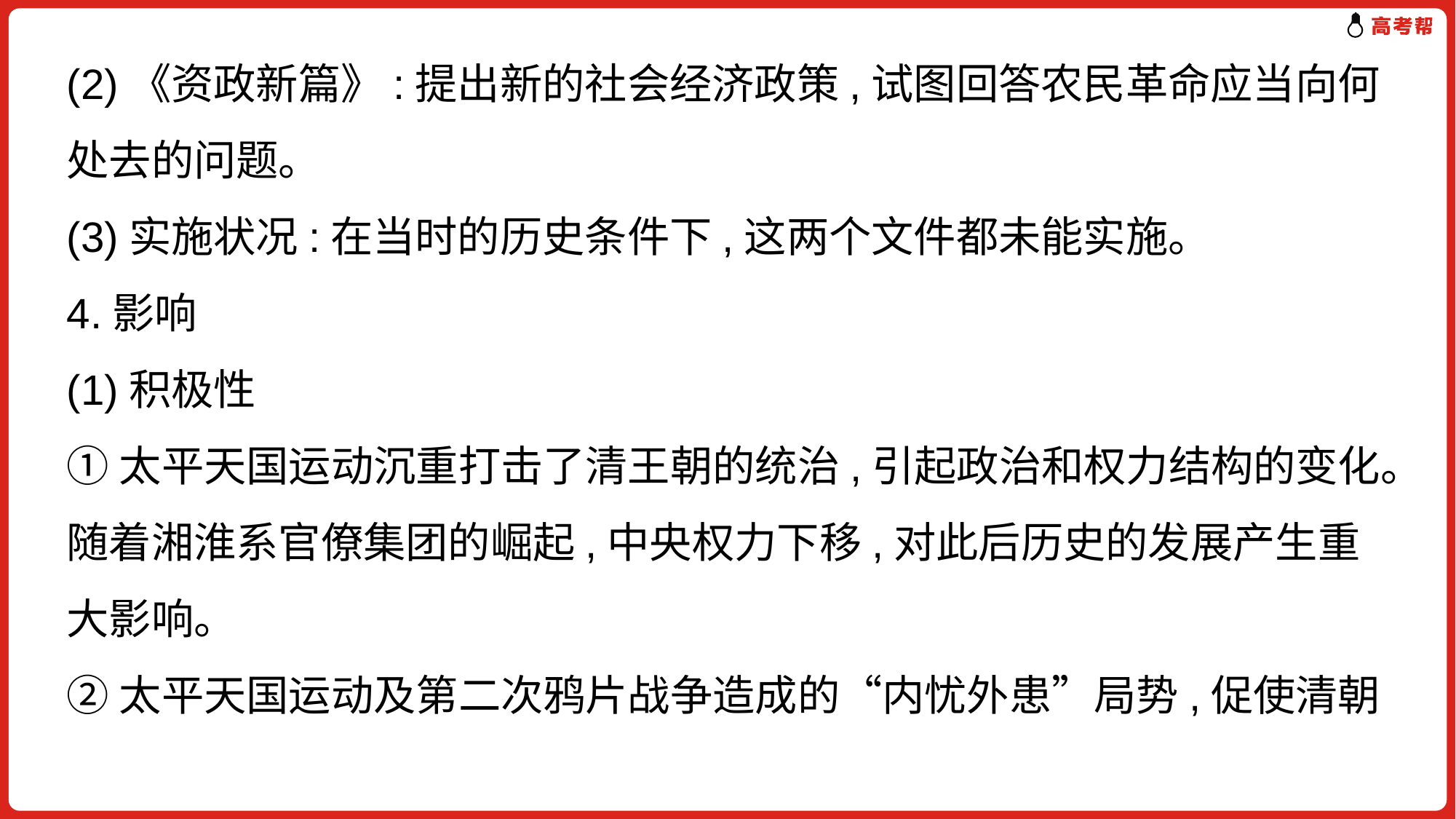

(2)《资政新篇》:提出新的社会经济政策,试图回答农民革命应当向何处去的问题。
(3)实施状况:在当时的历史条件下,这两个文件都未能实施。
4.影响
(1)积极性
①太平天国运动沉重打击了清王朝的统治,引起政治和权力结构的变化。随着湘淮系官僚集团的崛起,中央权力下移,对此后历史的发展产生重大影响。
②太平天国运动及第二次鸦片战争造成的“内忧外患”局势,促使清朝